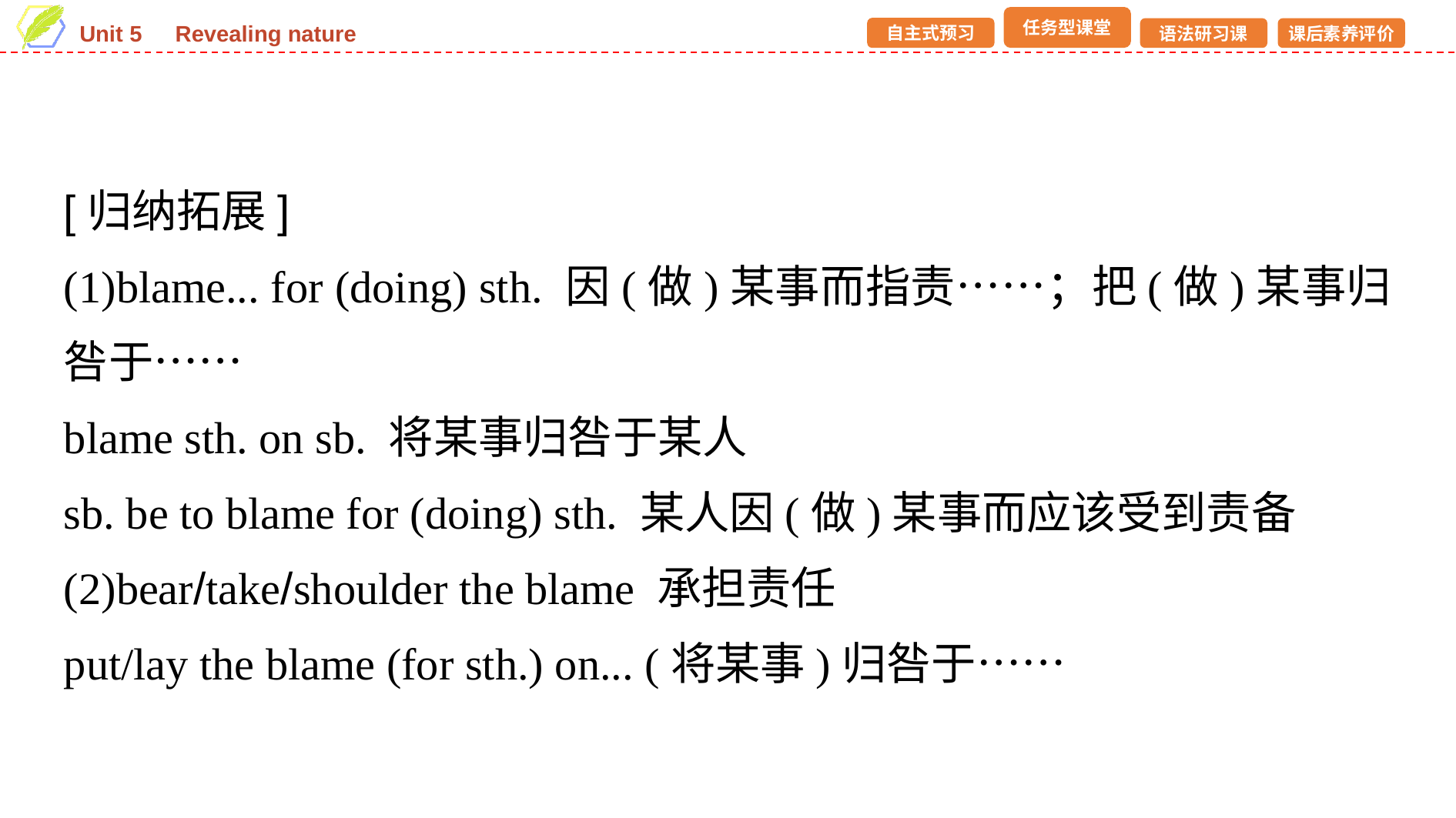

[归纳拓展]
(1)blame... for (doing) sth. 因(做)某事而指责……；把(做)某事归咎于……
blame sth. on sb. 将某事归咎于某人
sb. be to blame for (doing) sth. 某人因(做)某事而应该受到责备
(2)bear/take/shoulder the blame 承担责任
put/lay the blame (for sth.) on... (将某事)归咎于……